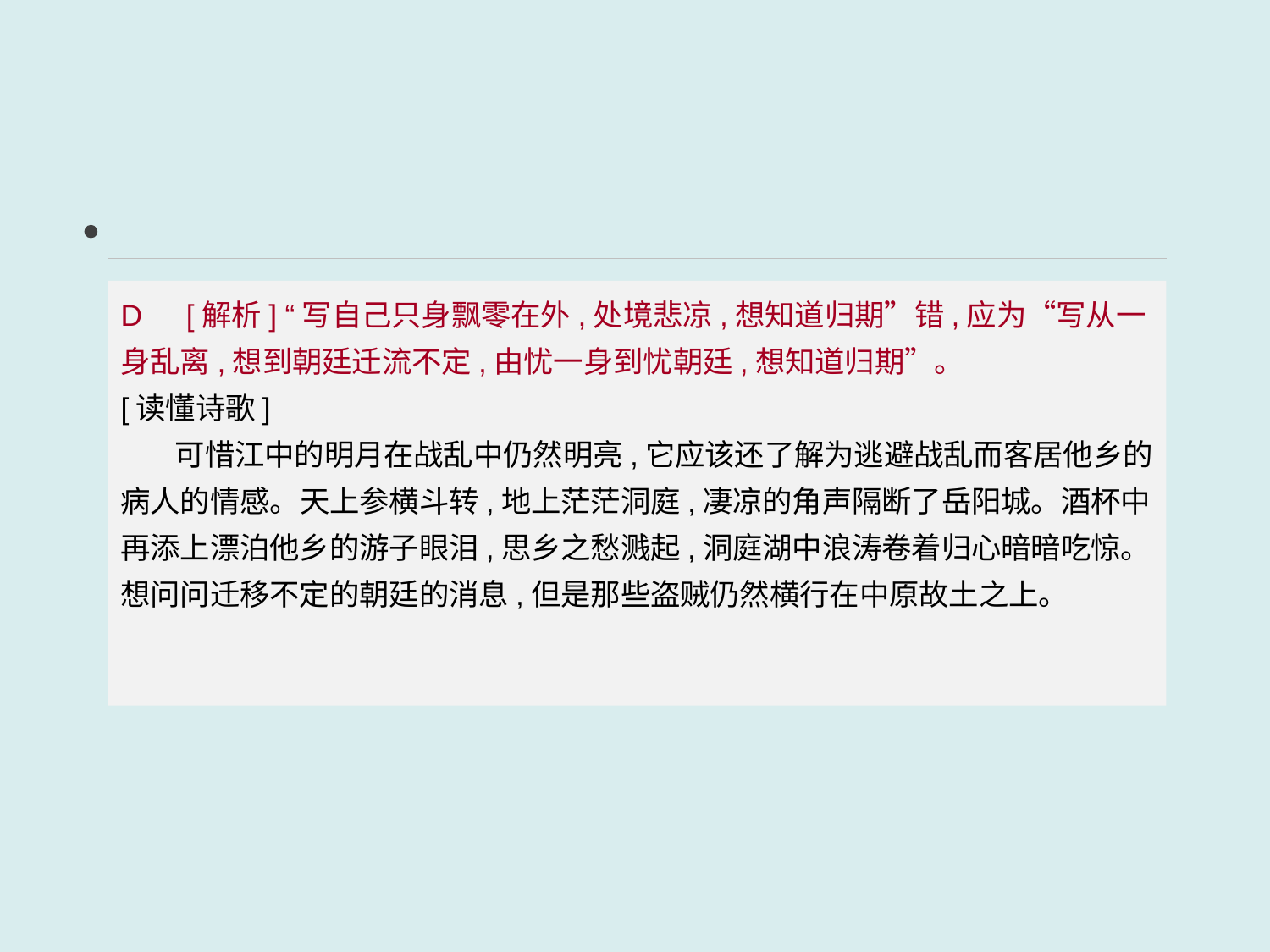

D　[解析] “写自己只身飘零在外,处境悲凉,想知道归期”错,应为“写从一身乱离,想到朝廷迁流不定,由忧一身到忧朝廷,想知道归期”。
[读懂诗歌]
       可惜江中的明月在战乱中仍然明亮,它应该还了解为逃避战乱而客居他乡的病人的情感。天上参横斗转,地上茫茫洞庭,凄凉的角声隔断了岳阳城。酒杯中再添上漂泊他乡的游子眼泪,思乡之愁溅起,洞庭湖中浪涛卷着归心暗暗吃惊。想问问迁移不定的朝廷的消息,但是那些盗贼仍然横行在中原故土之上。